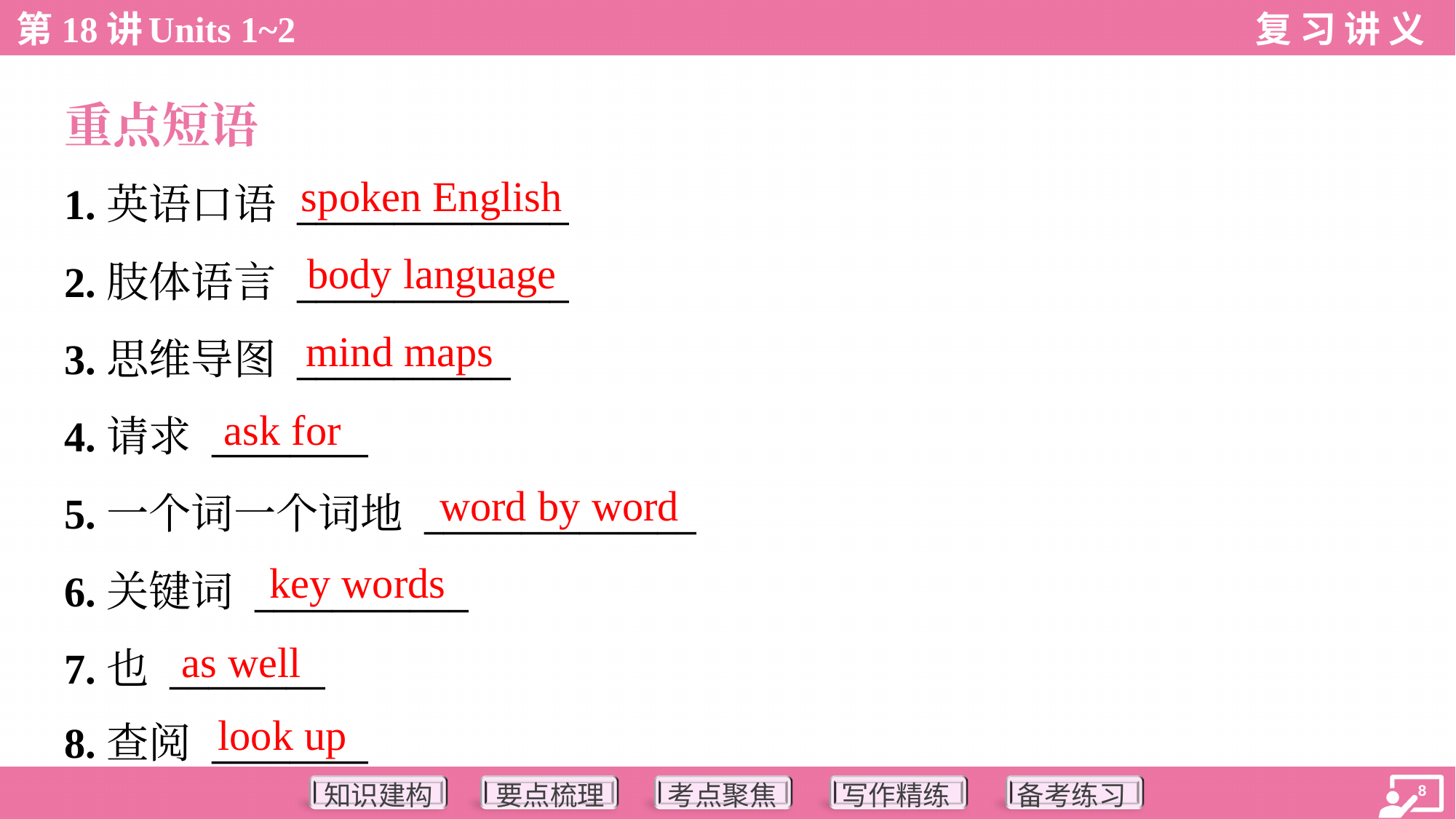

重点短语
spoken English
1.英语口语 ______________
2.肢体语言 ______________
3.思维导图 ___________
4.请求 ________
5.一个词一个词地 ______________
6.关键词 ___________
7.也 ________
8.查阅 ________
body language
mind maps
ask for
word by word
key words
as well
look up